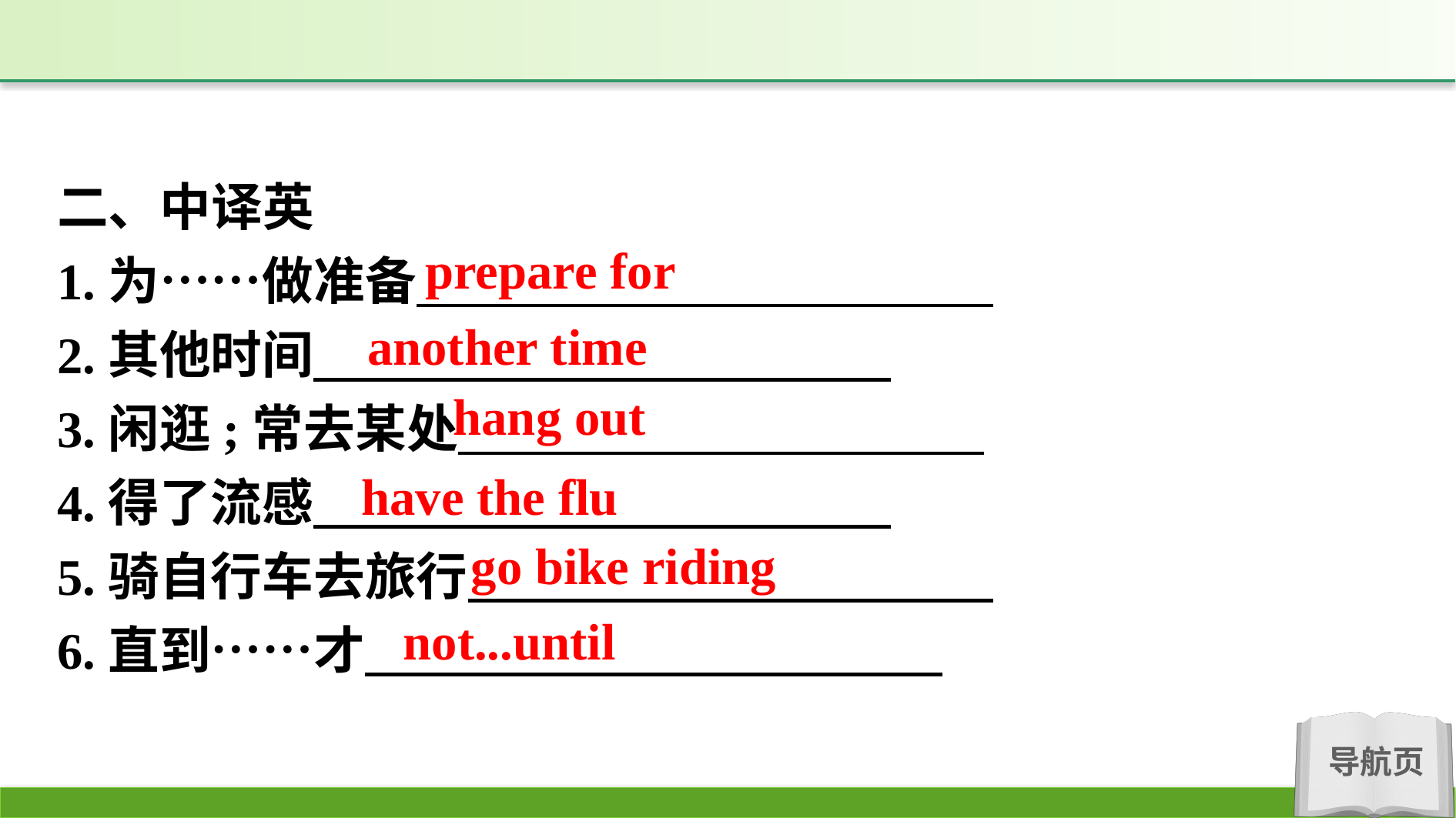

二、中译英
1.为……做准备
2.其他时间
3.闲逛;常去某处
4.得了流感
5.骑自行车去旅行
6.直到……才
prepare for
another time
hang out
have the flu
go bike riding
not...until